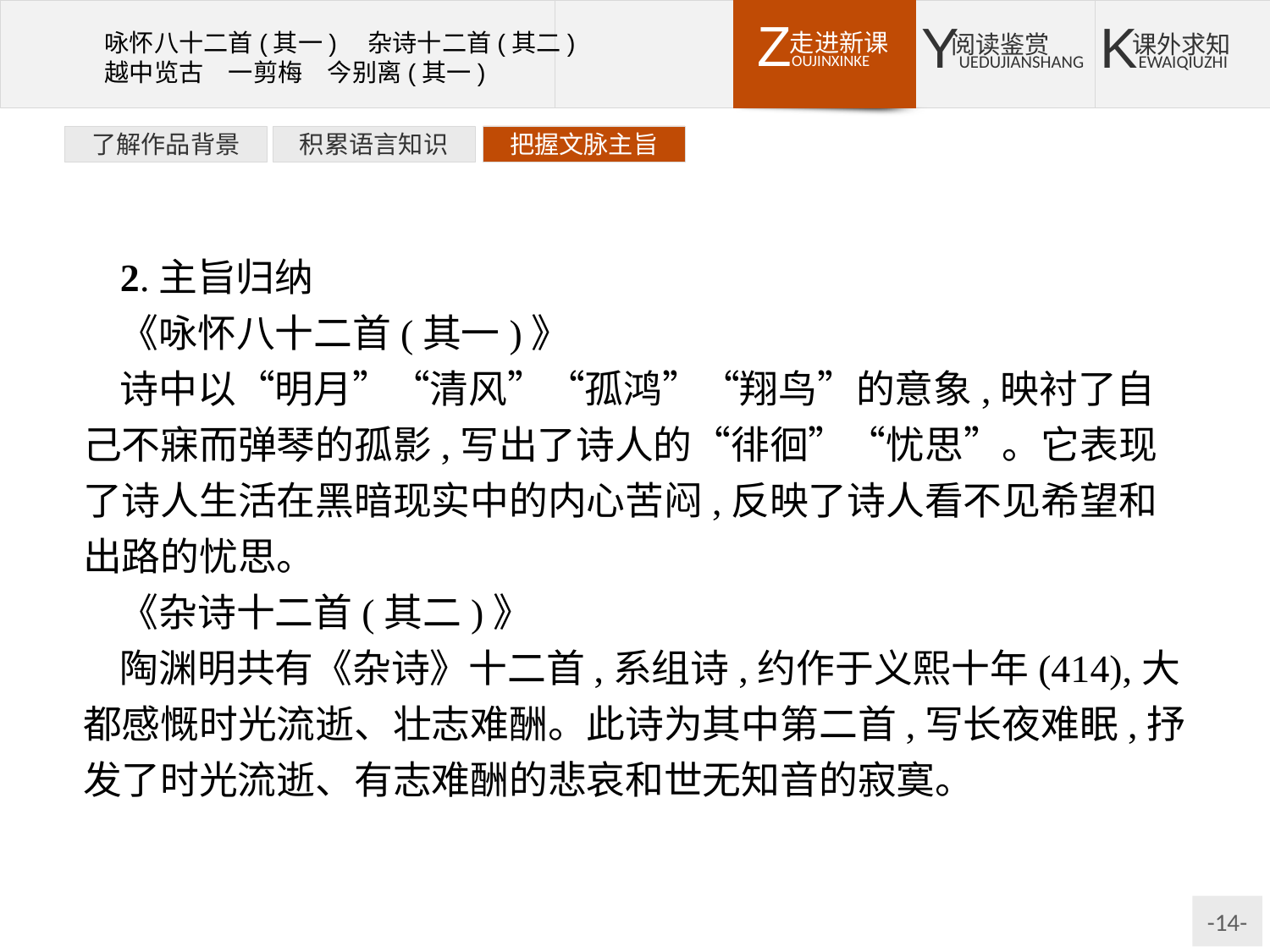

了解作品背景
积累语言知识
把握文脉主旨
2.主旨归纳
《咏怀八十二首(其一)》
诗中以“明月”“清风”“孤鸿”“翔鸟”的意象,映衬了自己不寐而弹琴的孤影,写出了诗人的“徘徊”“忧思”。它表现了诗人生活在黑暗现实中的内心苦闷,反映了诗人看不见希望和出路的忧思。
《杂诗十二首(其二)》
陶渊明共有《杂诗》十二首,系组诗,约作于义熙十年(414),大都感慨时光流逝、壮志难酬。此诗为其中第二首,写长夜难眠,抒发了时光流逝、有志难酬的悲哀和世无知音的寂寞。